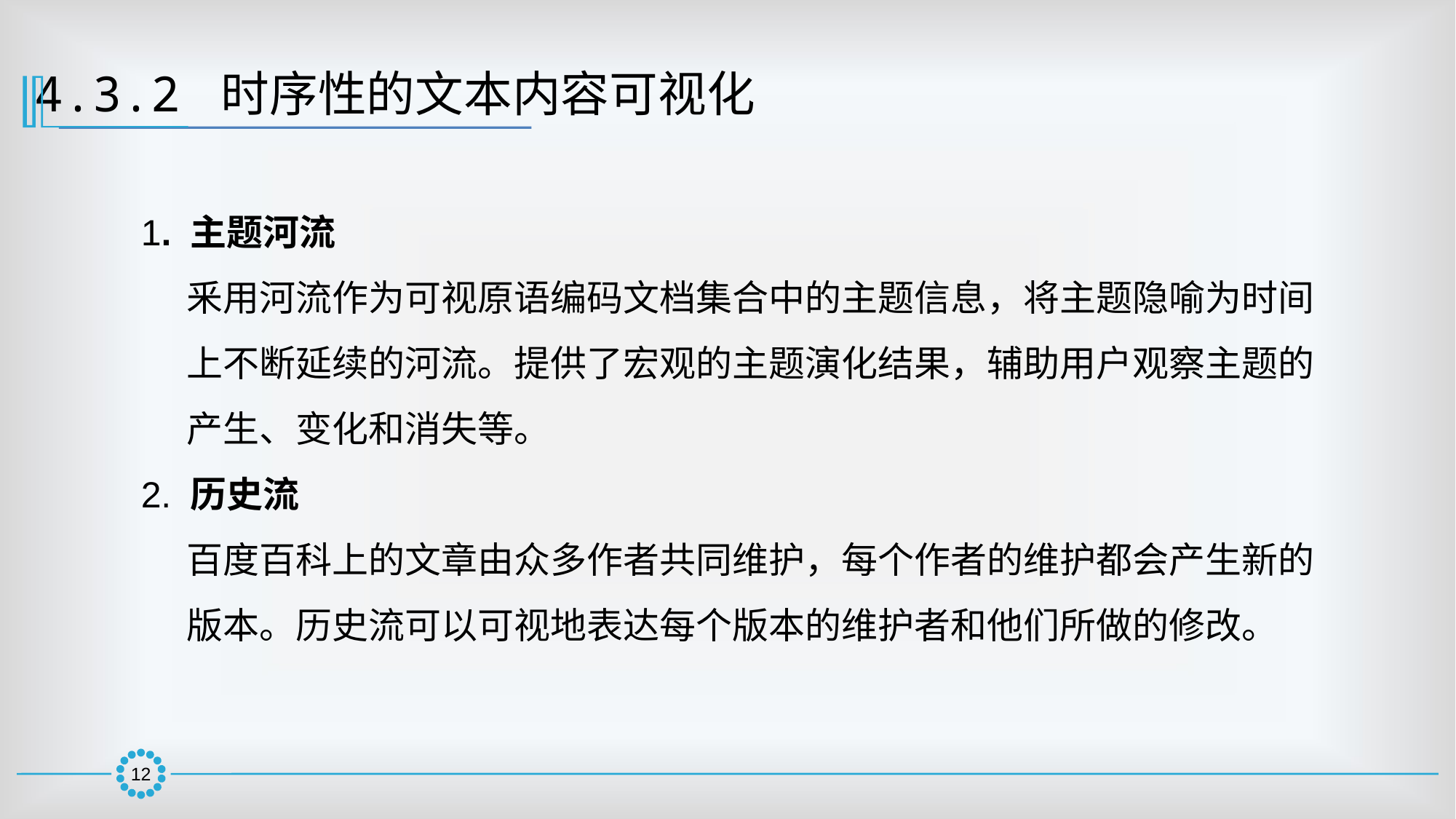

4.3.2 时序性的文本内容可视化

1. 主题河流
	釆用河流作为可视原语编码文档集合中的主题信息，将主题隐喻为时间上不断延续的河流。提供了宏观的主题演化结果，辅助用户观察主题的产生、变化和消失等。
2. 历史流
	百度百科上的文章由众多作者共同维护，每个作者的维护都会产生新的版本。历史流可以可视地表达每个版本的维护者和他们所做的修改。

12